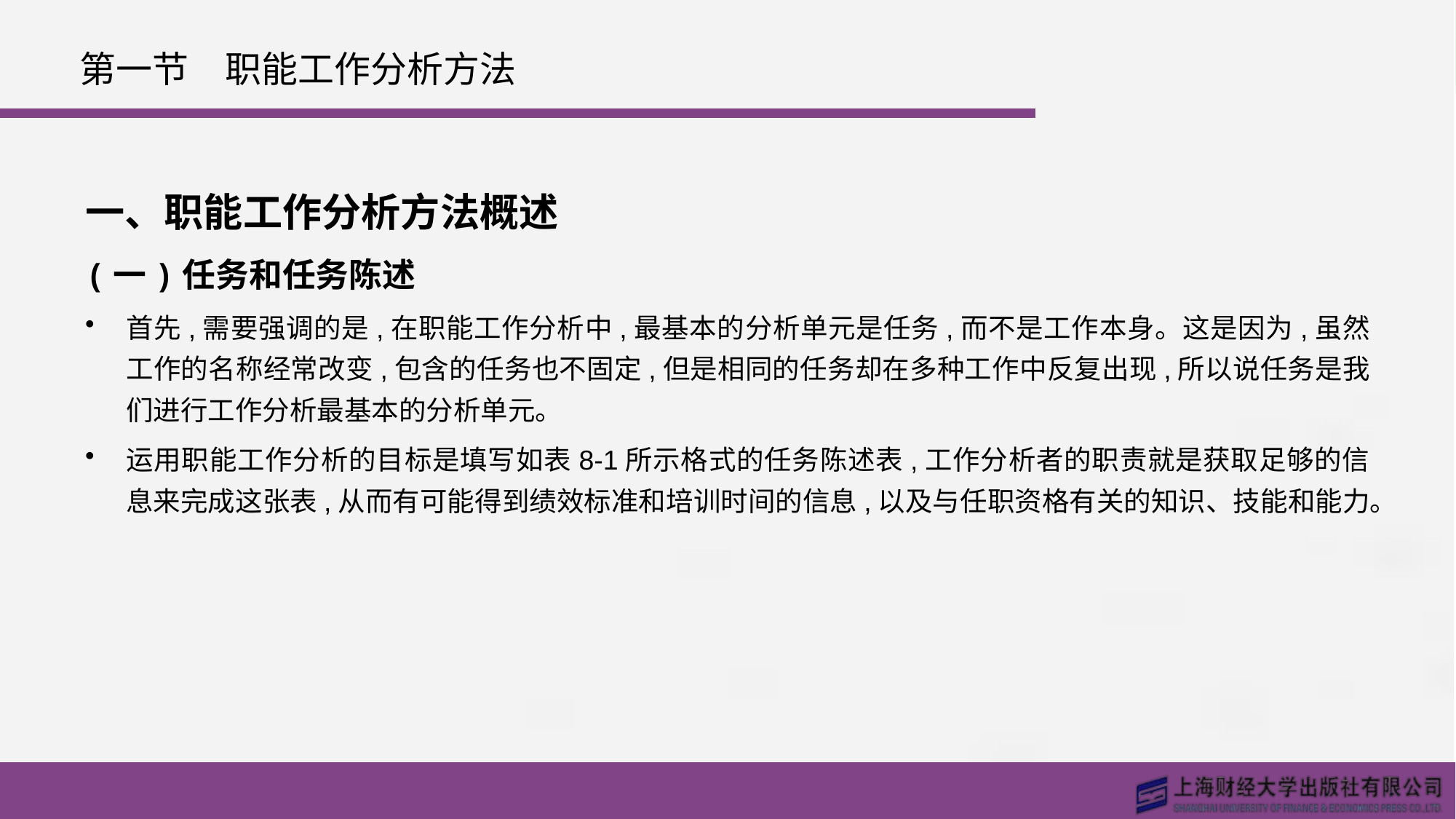

# 第一节　职能工作分析方法
一、职能工作分析方法概述
(一)任务和任务陈述
首先,需要强调的是,在职能工作分析中,最基本的分析单元是任务,而不是工作本身。这是因为,虽然工作的名称经常改变,包含的任务也不固定,但是相同的任务却在多种工作中反复出现,所以说任务是我们进行工作分析最基本的分析单元。
运用职能工作分析的目标是填写如表8-1所示格式的任务陈述表,工作分析者的职责就是获取足够的信息来完成这张表,从而有可能得到绩效标准和培训时间的信息,以及与任职资格有关的知识、技能和能力。